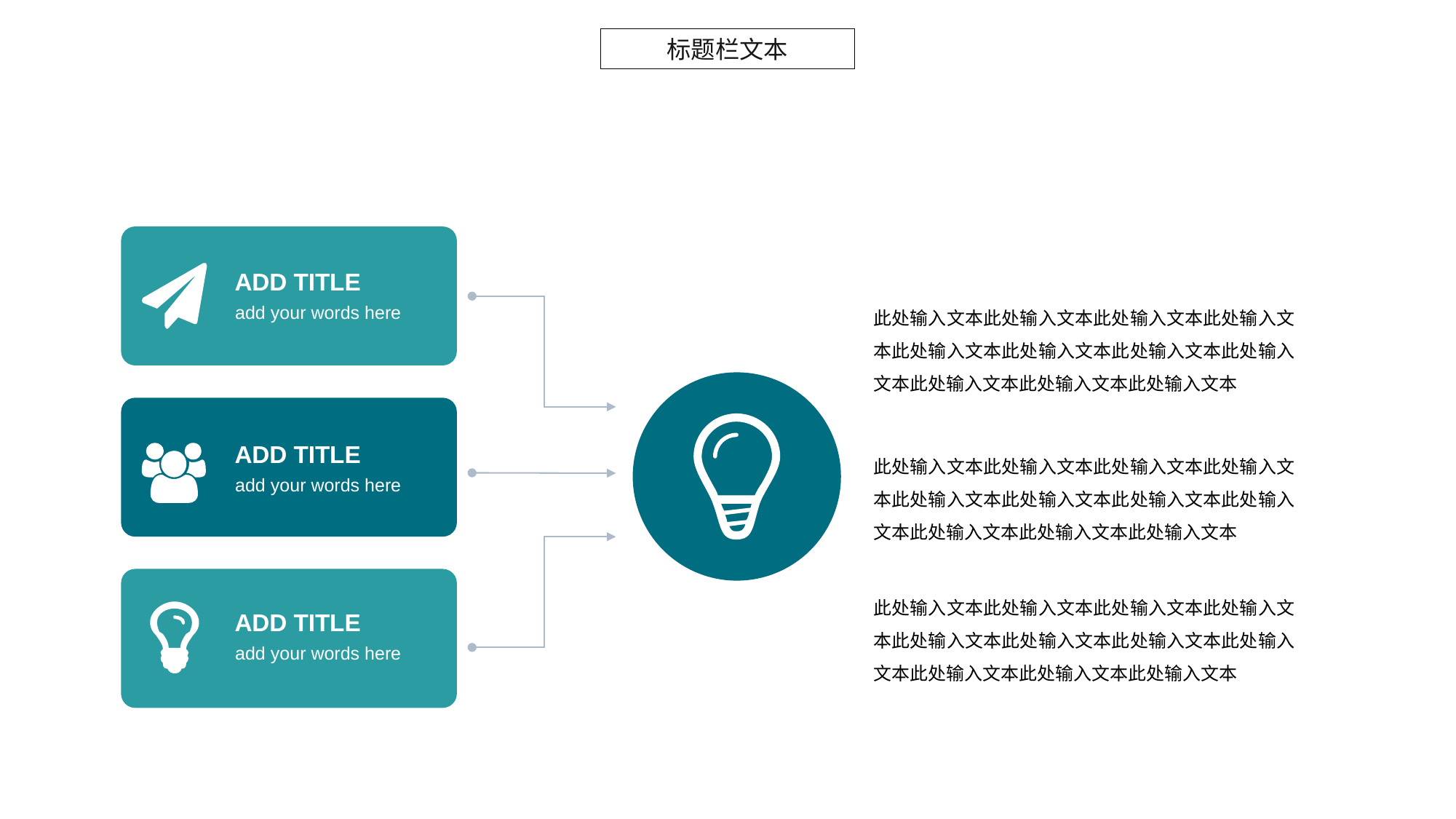

标题栏文本

ADD TITLE
此处输入文本此处输入文本此处输入文本此处输入文本此处输入文本此处输入文本此处输入文本此处输入文本此处输入文本此处输入文本此处输入文本
add your words here

ADD TITLE

此处输入文本此处输入文本此处输入文本此处输入文本此处输入文本此处输入文本此处输入文本此处输入文本此处输入文本此处输入文本此处输入文本
add your words here

此处输入文本此处输入文本此处输入文本此处输入文本此处输入文本此处输入文本此处输入文本此处输入文本此处输入文本此处输入文本此处输入文本

ADD TITLE
add your words here